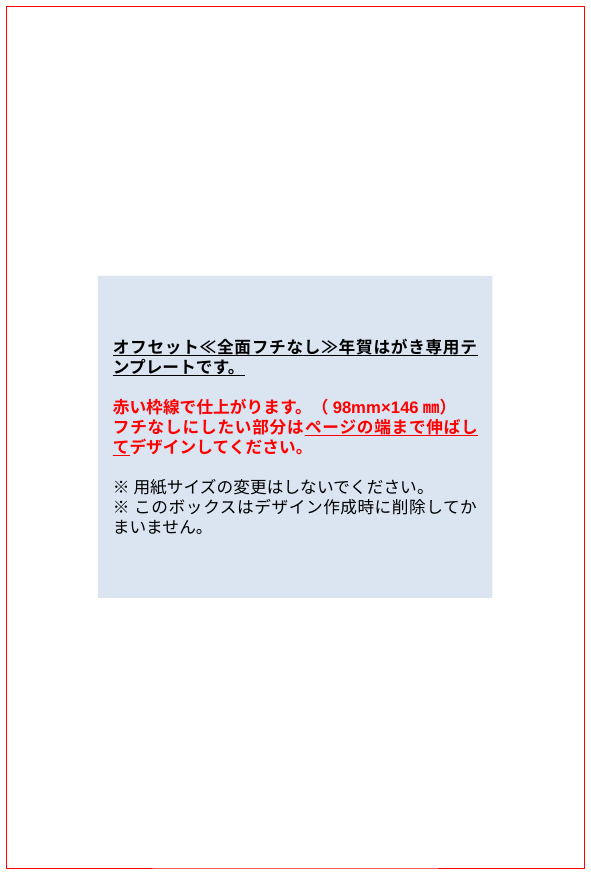

オフセット≪全面フチなし≫年賀はがき専用テンプレートです。

赤い枠線で仕上がります。（98mm×146㎜）
フチなしにしたい部分はページの端まで伸ばしてデザインしてください。

※用紙サイズの変更はしないでください。
※このボックスはデザイン作成時に削除してかまいません。